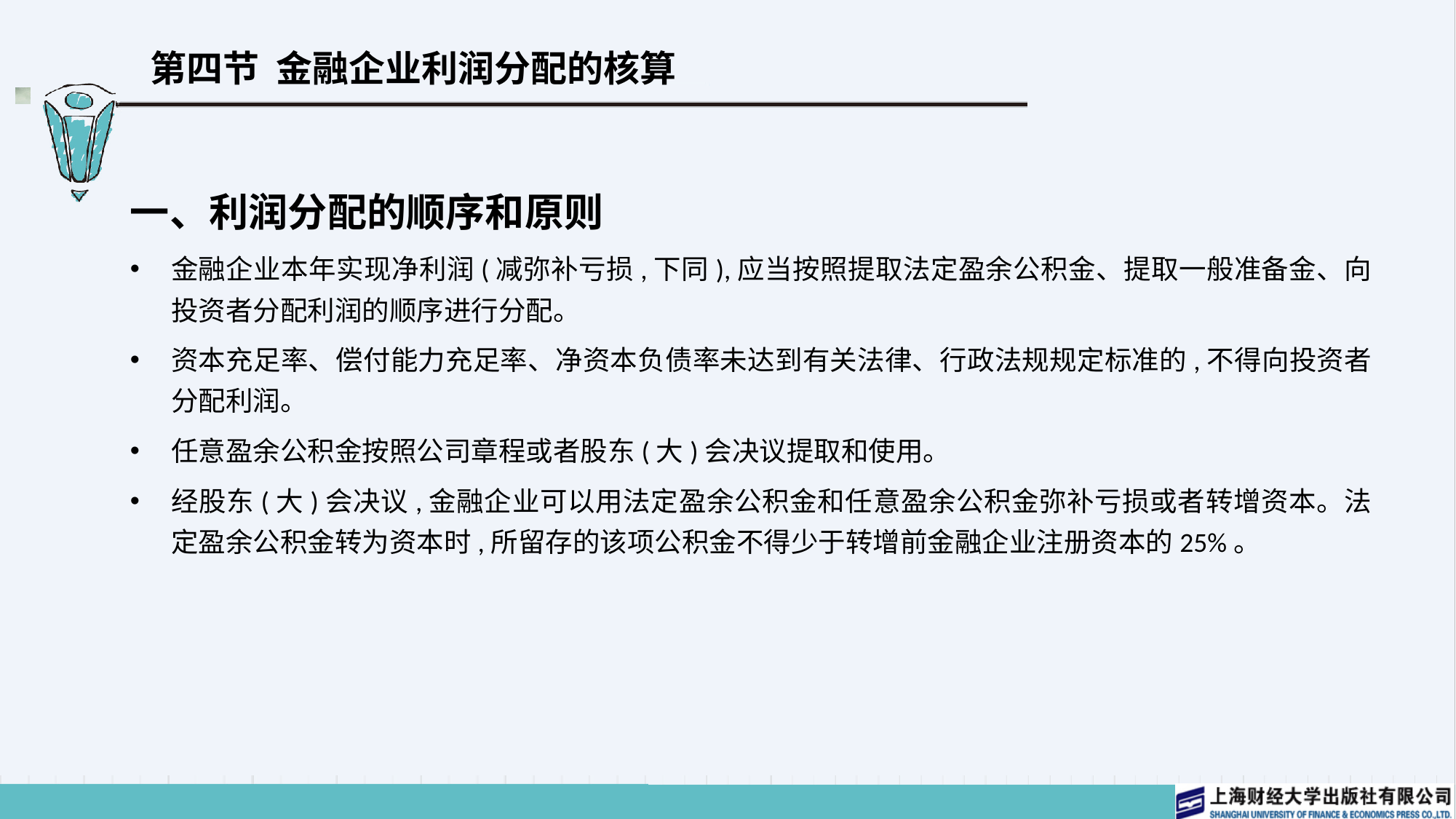

# 第四节  金融企业利润分配的核算
一、利润分配的顺序和原则
金融企业本年实现净利润(减弥补亏损,下同),应当按照提取法定盈余公积金、提取一般准备金、向投资者分配利润的顺序进行分配。
资本充足率、偿付能力充足率、净资本负债率未达到有关法律、行政法规规定标准的,不得向投资者分配利润。
任意盈余公积金按照公司章程或者股东(大)会决议提取和使用。
经股东(大)会决议,金融企业可以用法定盈余公积金和任意盈余公积金弥补亏损或者转增资本。法定盈余公积金转为资本时,所留存的该项公积金不得少于转增前金融企业注册资本的25%。